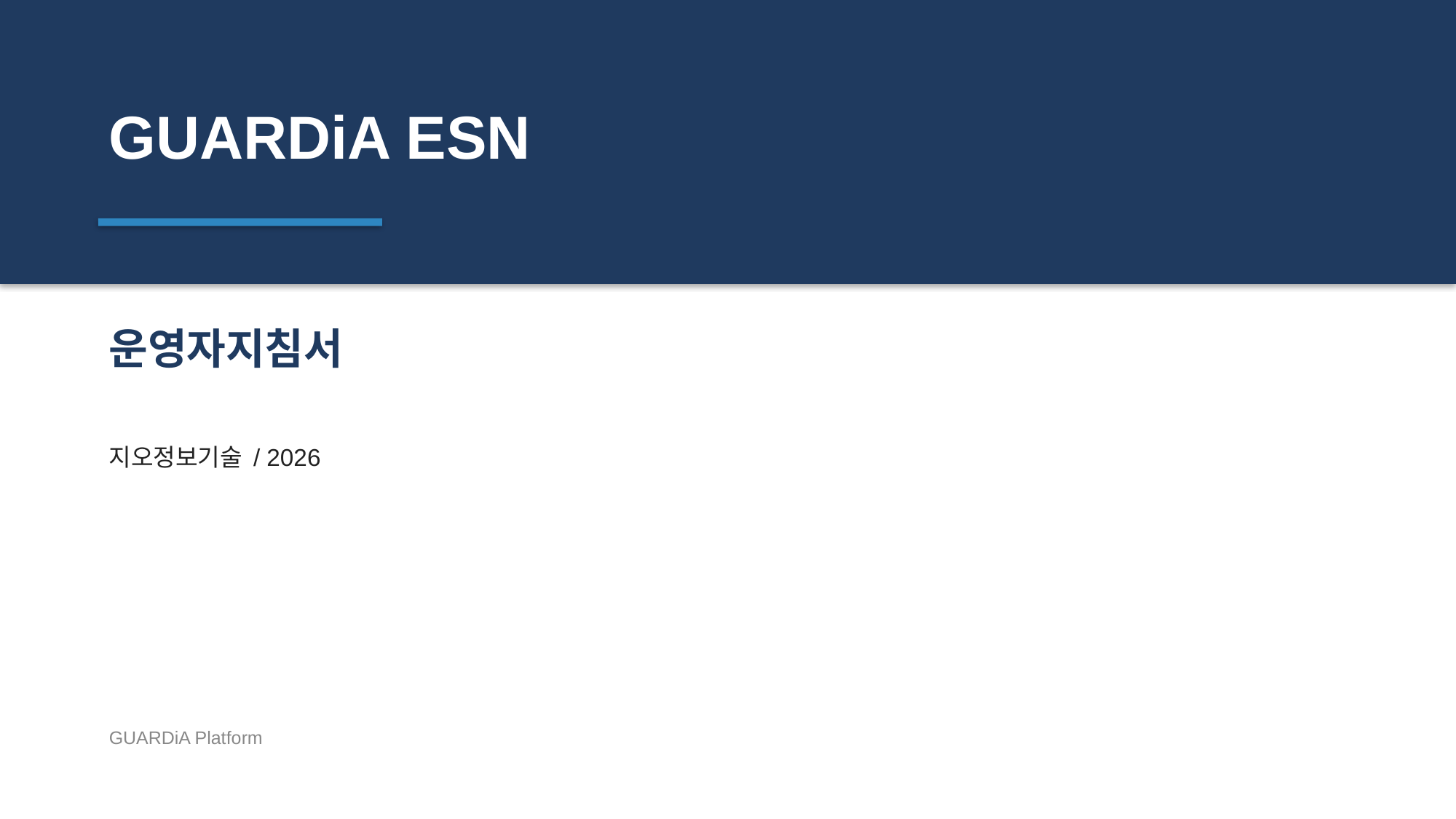

GUARDiA ESN

운영자지침서
지오정보기술 / 2026
GUARDiA Platform